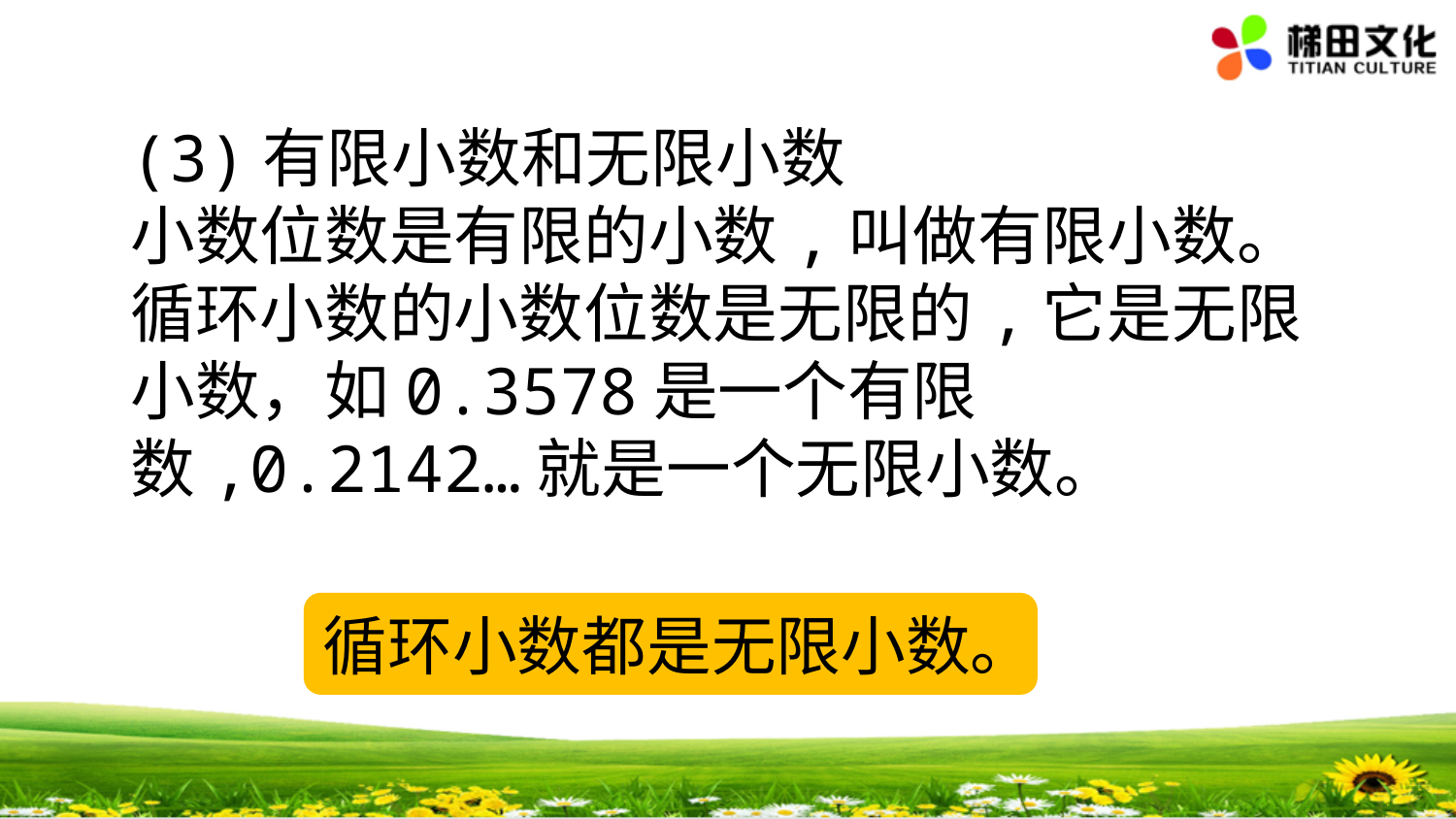

(3)有限小数和无限小数
小数位数是有限的小数,叫做有限小数。循环小数的小数位数是无限的,它是无限小数，如0.3578是一个有限数,0.2142…就是一个无限小数。
循环小数都是无限小数。